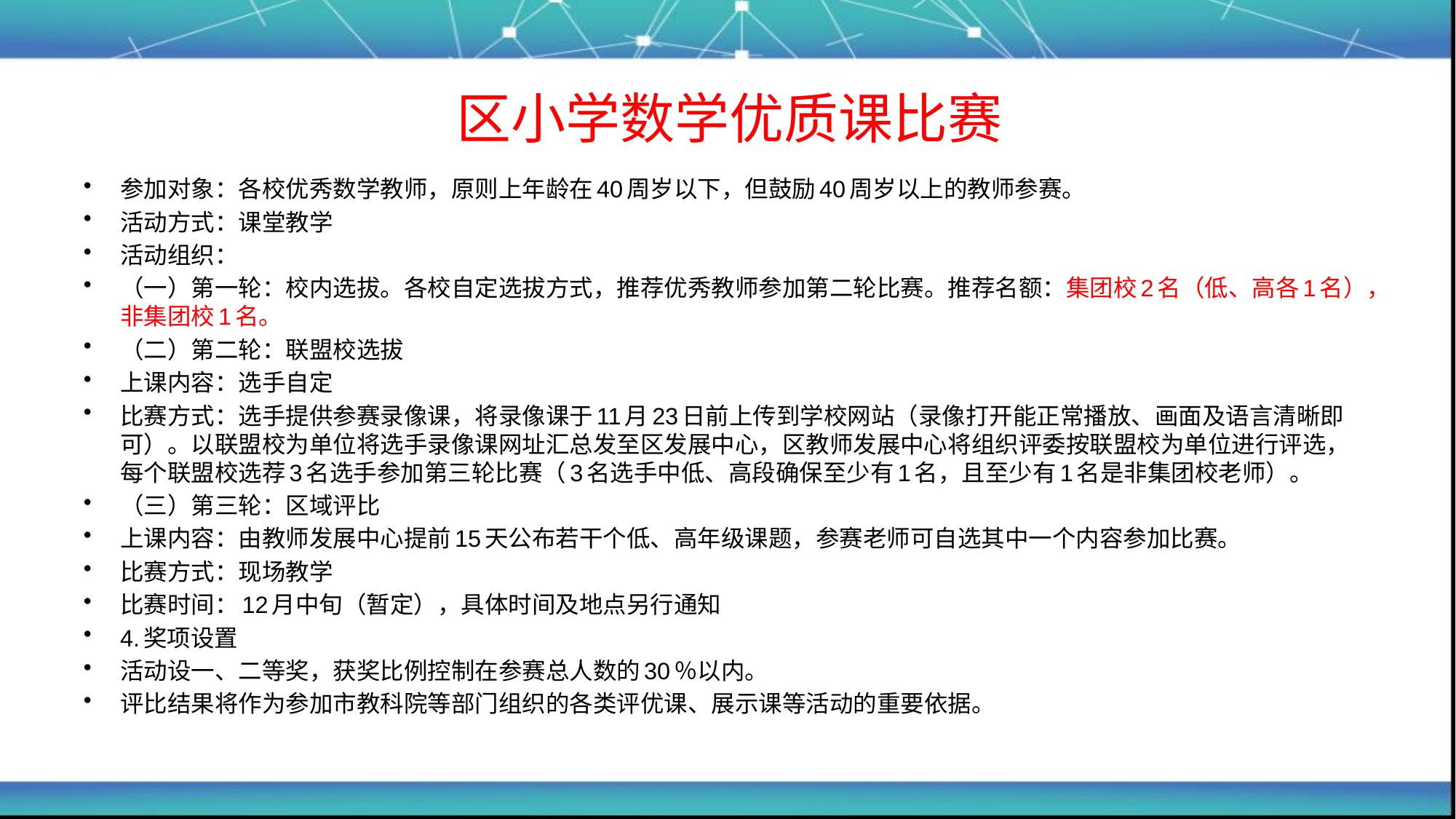

# 区小学数学优质课比赛
参加对象：各校优秀数学教师，原则上年龄在40周岁以下，但鼓励40周岁以上的教师参赛。
活动方式：课堂教学
活动组织：
（一）第一轮：校内选拔。各校自定选拔方式，推荐优秀教师参加第二轮比赛。推荐名额：集团校2名（低、高各1名），非集团校1名。
（二）第二轮：联盟校选拔
上课内容：选手自定
比赛方式：选手提供参赛录像课，将录像课于11月23日前上传到学校网站（录像打开能正常播放、画面及语言清晰即可）。以联盟校为单位将选手录像课网址汇总发至区发展中心，区教师发展中心将组织评委按联盟校为单位进行评选，每个联盟校选荐3名选手参加第三轮比赛（3名选手中低、高段确保至少有1名，且至少有1名是非集团校老师）。
（三）第三轮：区域评比
上课内容：由教师发展中心提前15天公布若干个低、高年级课题，参赛老师可自选其中一个内容参加比赛。
比赛方式：现场教学
比赛时间：12月中旬（暂定），具体时间及地点另行通知
4.奖项设置
活动设一、二等奖，获奖比例控制在参赛总人数的30％以内。
评比结果将作为参加市教科院等部门组织的各类评优课、展示课等活动的重要依据。